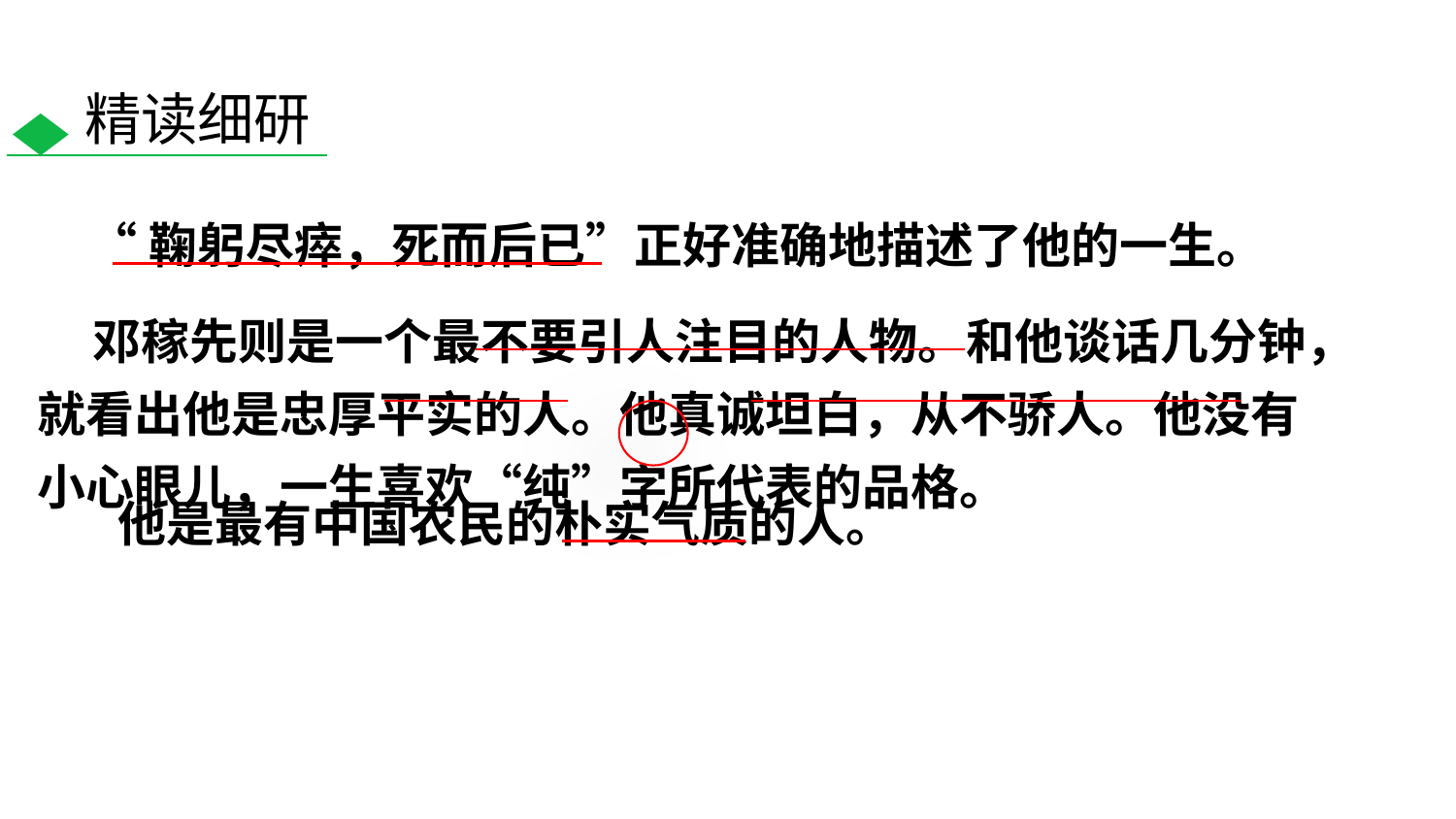

精读细研

“鞠躬尽瘁，死而后已”正好准确地描述了他的一生。
    邓稼先则是一个最不要引人注目的人物。和他谈话几分钟，就看出他是忠厚平实的人。他真诚坦白，从不骄人。他没有小心眼儿，一生喜欢“纯”字所代表的品格。

他是最有中国农民的朴实气质的人。